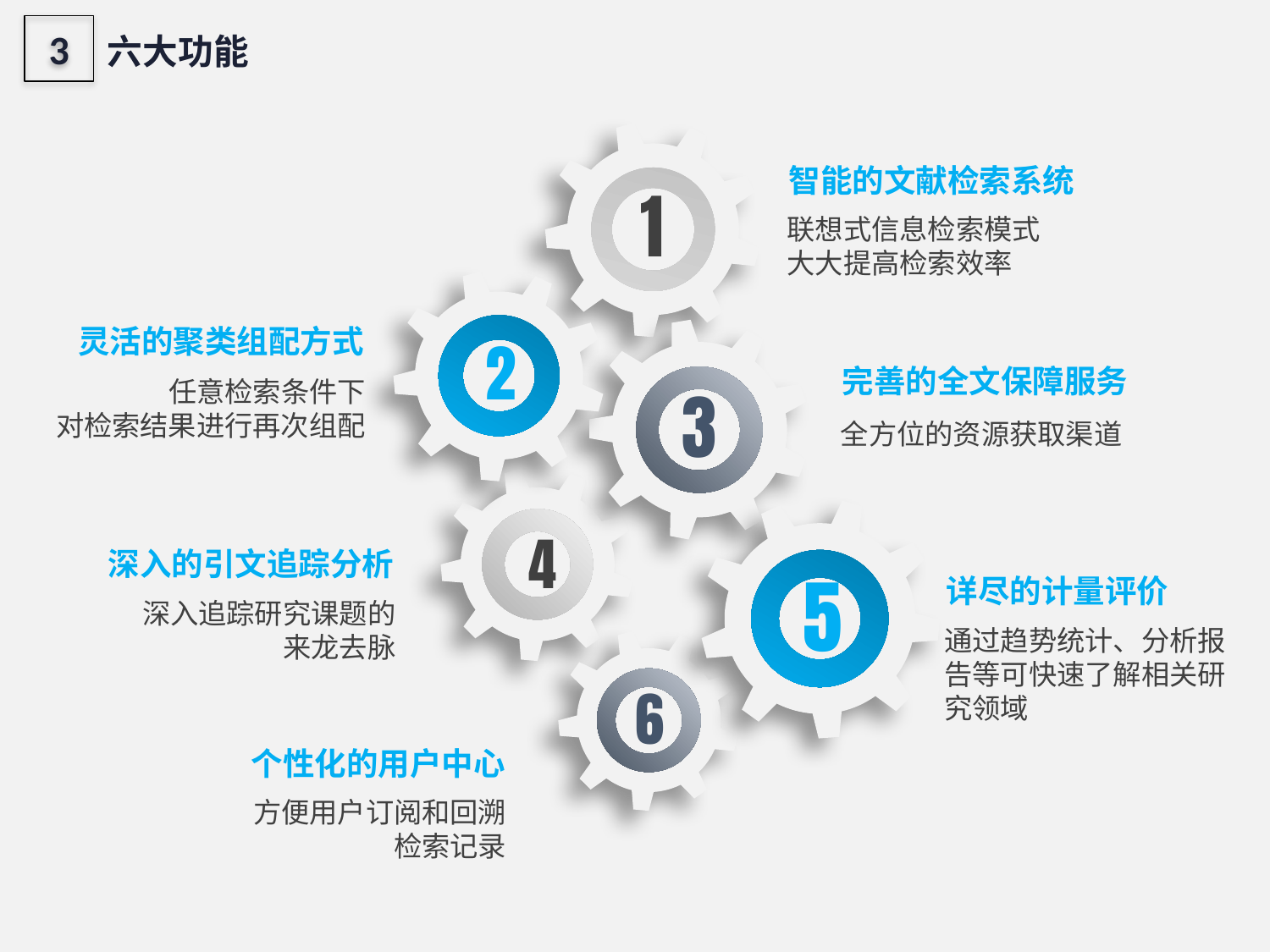

3
六大功能

智能的文献检索系统
1
联想式信息检索模式
大大提高检索效率

灵活的聚类组配方式

2
完善的全文保障服务
任意检索条件下
对检索结果进行再次组配
3
全方位的资源获取渠道

4
深入的引文追踪分析
5
详尽的计量评价
深入追踪研究课题的
来龙去脉
通过趋势统计、分析报告等可快速了解相关研究领域

6
个性化的用户中心
方便用户订阅和回溯检索记录